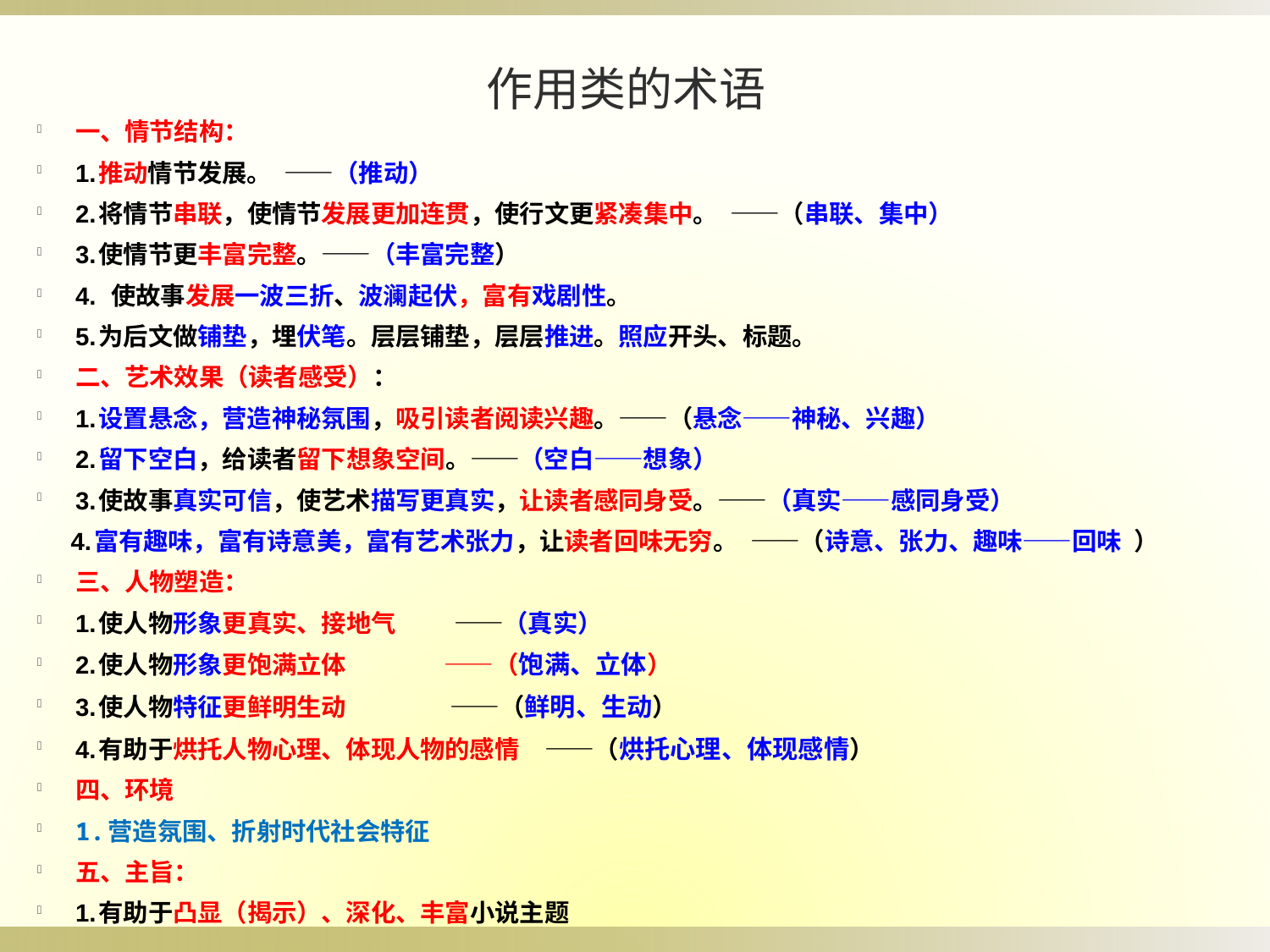

作用类的术语
一、情节结构：
1.推动情节发展。 ——（推动）
2.将情节串联，使情节发展更加连贯，使行文更紧凑集中。 ——（串联、集中）
3.使情节更丰富完整。——（丰富完整）
4. 使故事发展一波三折、波澜起伏，富有戏剧性。
5.为后文做铺垫，埋伏笔。层层铺垫，层层推进。照应开头、标题。
二、艺术效果（读者感受）：
1.设置悬念，营造神秘氛围，吸引读者阅读兴趣。——（悬念——神秘、兴趣）
2.留下空白，给读者留下想象空间。——（空白——想象）
3.使故事真实可信，使艺术描写更真实，让读者感同身受。——（真实——感同身受）
    4.富有趣味，富有诗意美，富有艺术张力，让读者回味无穷。 ——（诗意、张力、趣味——回味 ）
三、人物塑造：
1.使人物形象更真实、接地气         ——（真实）
2.使人物形象更饱满立体                ——（饱满、立体）
3.使人物特征更鲜明生动                 ——（鲜明、生动）
4.有助于烘托人物心理、体现人物的感情  ——（烘托心理、体现感情）
四、环境
1.营造氛围、折射时代社会特征
五、主旨：
1.有助于凸显（揭示）、深化、丰富小说主题